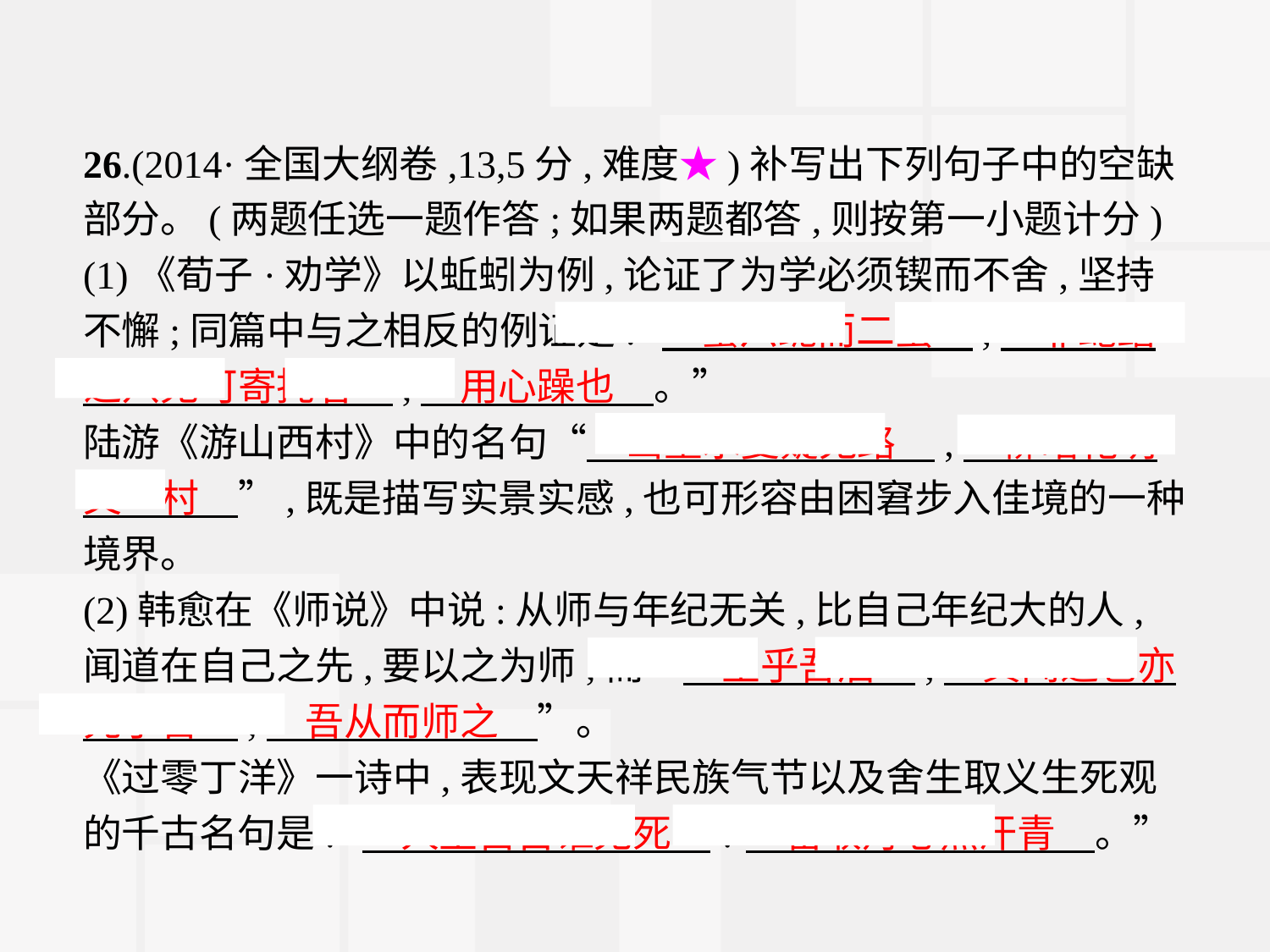

26.(2014·全国大纲卷,13,5分,难度★)补写出下列句子中的空缺部分。(两题任选一题作答;如果两题都答,则按第一小题计分)
(1)《荀子·劝学》以蚯蚓为例,论证了为学必须锲而不舍,坚持不懈;同篇中与之相反的例证是:“　蟹六跪而二螯　,　非蛇鳝之穴无可寄托者　,　用心躁也　。”
陆游《游山西村》中的名句“　山重水复疑无路　,　柳暗花明又一村　”,既是描写实景实感,也可形容由困窘步入佳境的一种境界。
(2)韩愈在《师说》中说:从师与年纪无关,比自己年纪大的人,闻道在自己之先,要以之为师;而“　生乎吾后　,　其闻道也亦先乎吾　,　吾从而师之　”。
《过零丁洋》一诗中,表现文天祥民族气节以及舍生取义生死观的千古名句是:“　人生自古谁无死　?　留取丹心照汗青　。”